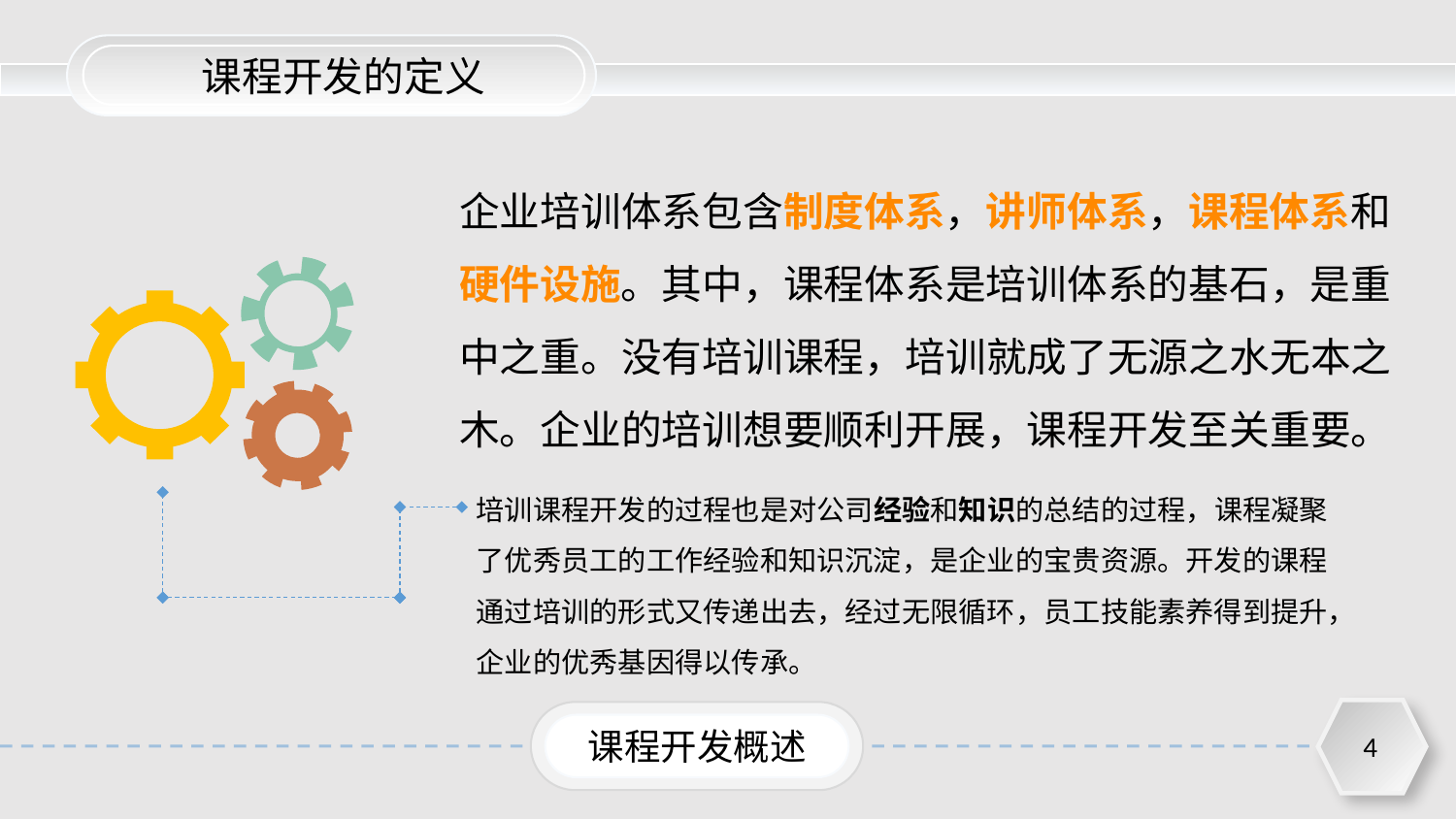

课程开发的定义
企业培训体系包含制度体系，讲师体系，课程体系和硬件设施。其中，课程体系是培训体系的基石，是重中之重。没有培训课程，培训就成了无源之水无本之木。企业的培训想要顺利开展，课程开发至关重要。

培训课程开发的过程也是对公司经验和知识的总结的过程，课程凝聚了优秀员工的工作经验和知识沉淀，是企业的宝贵资源。开发的课程通过培训的形式又传递出去，经过无限循环，员工技能素养得到提升，企业的优秀基因得以传承。
课程开发概述